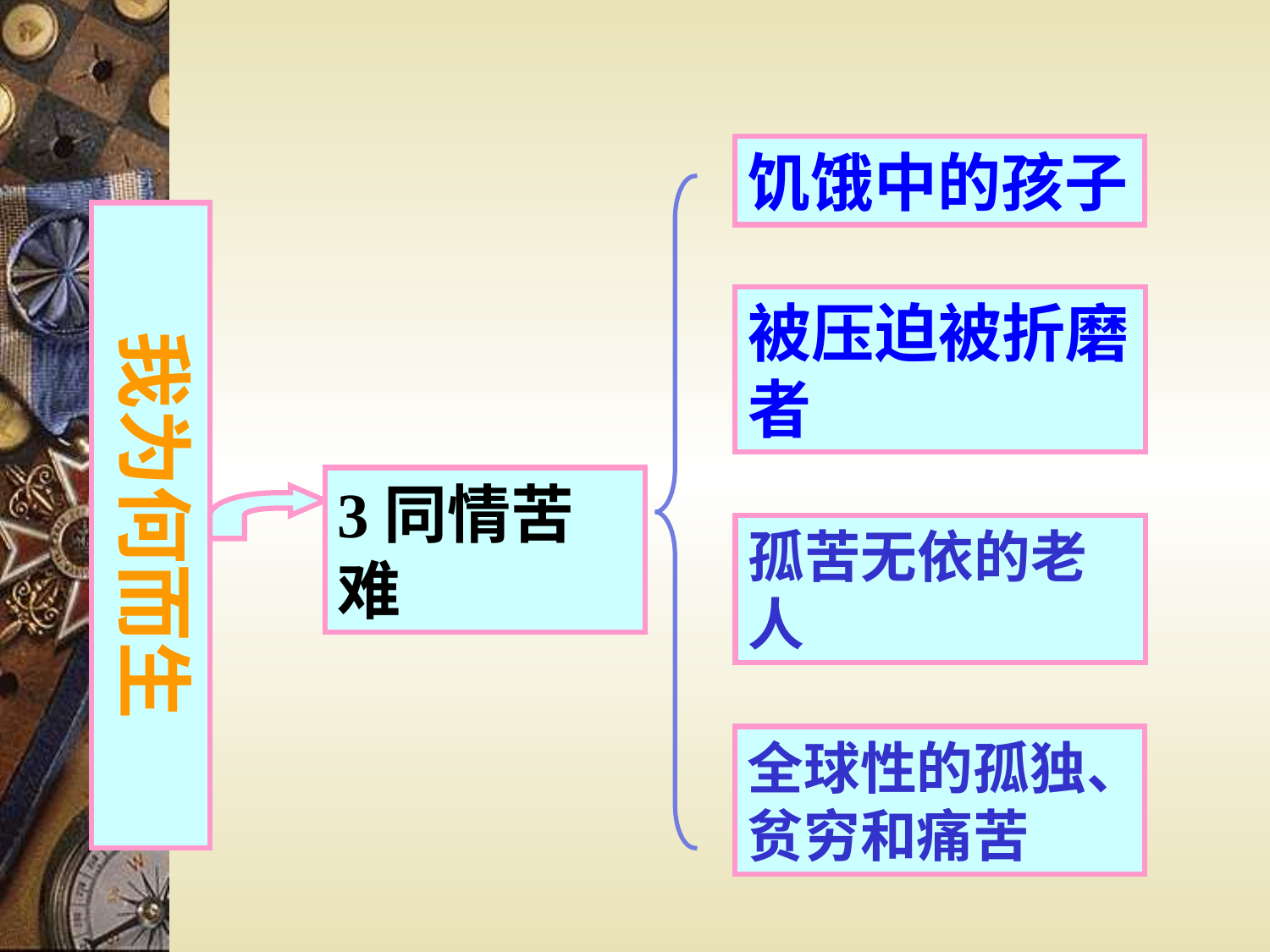

饥饿中的孩子

我为何而生
被压迫被折磨者
3同情苦难

孤苦无依的老人
全球性的孤独、贫穷和痛苦